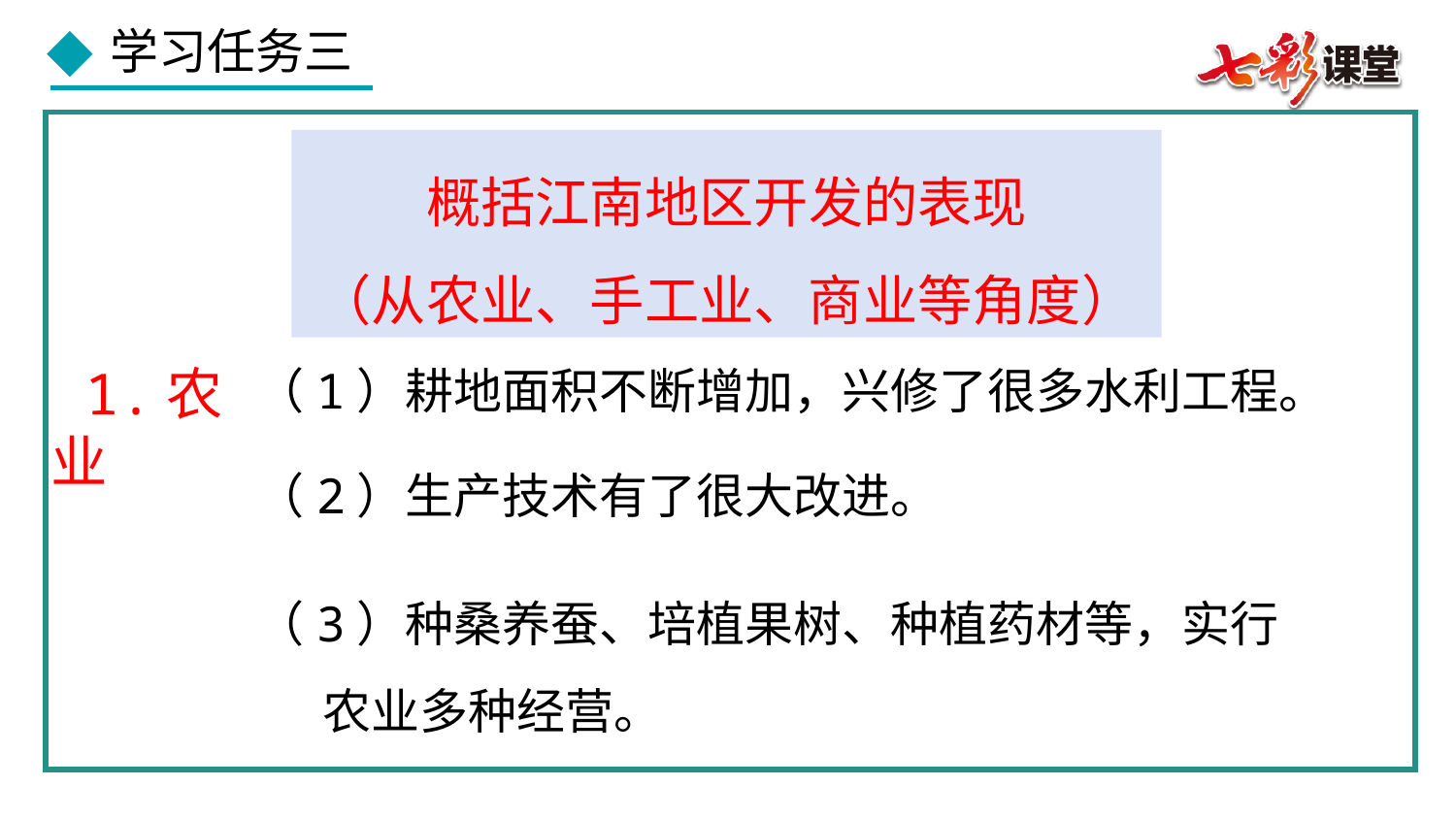

概括江南地区开发的表现
（从农业、手工业、商业等角度）
 1.农业
（1）耕地面积不断增加，兴修了很多水利工程。
（2）生产技术有了很大改进。
（3）种桑养蚕、培植果树、种植药材等，实行
     农业多种经营。